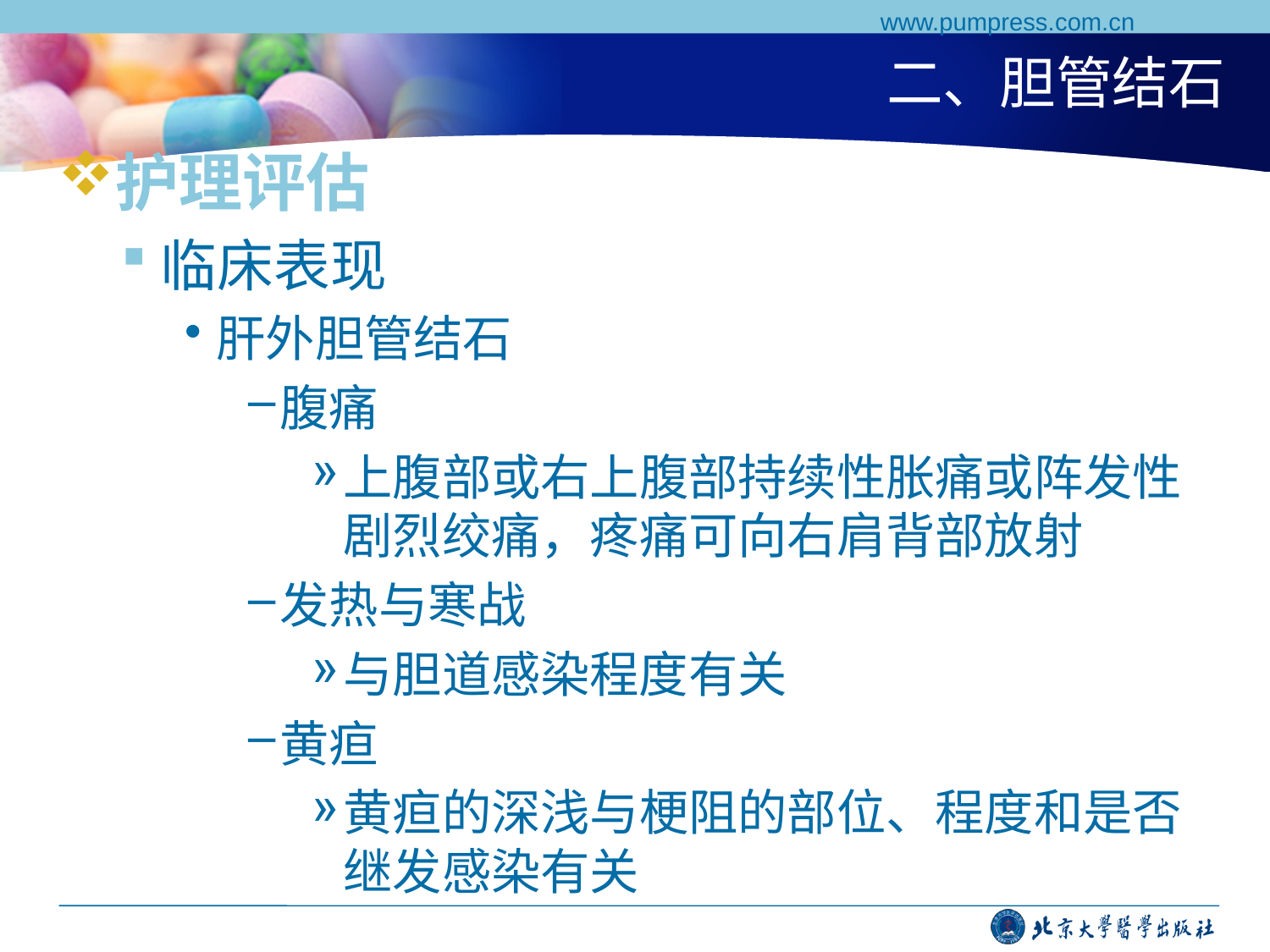

www.pumpress.com.cn
# 二、胆管结石
护理评估
临床表现
肝外胆管结石
腹痛
上腹部或右上腹部持续性胀痛或阵发性剧烈绞痛，疼痛可向右肩背部放射
发热与寒战
与胆道感染程度有关
黄疸
黄疸的深浅与梗阻的部位、程度和是否继发感染有关